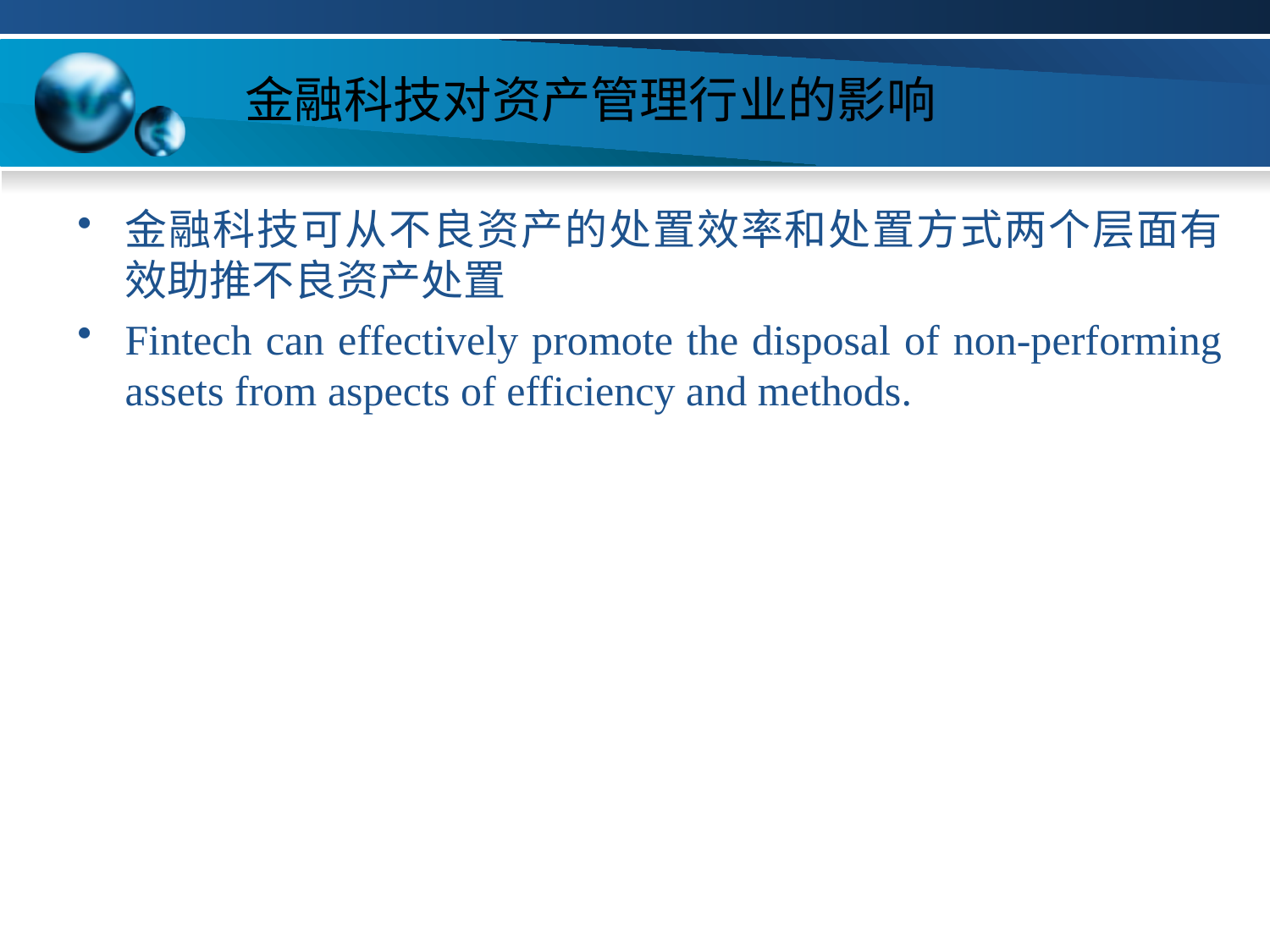

# 金融科技对资产管理行业的影响
金融科技可从不良资产的处置效率和处置方式两个层面有效助推不良资产处置
Fintech can effectively promote the disposal of non-performing assets from aspects of efficiency and methods.